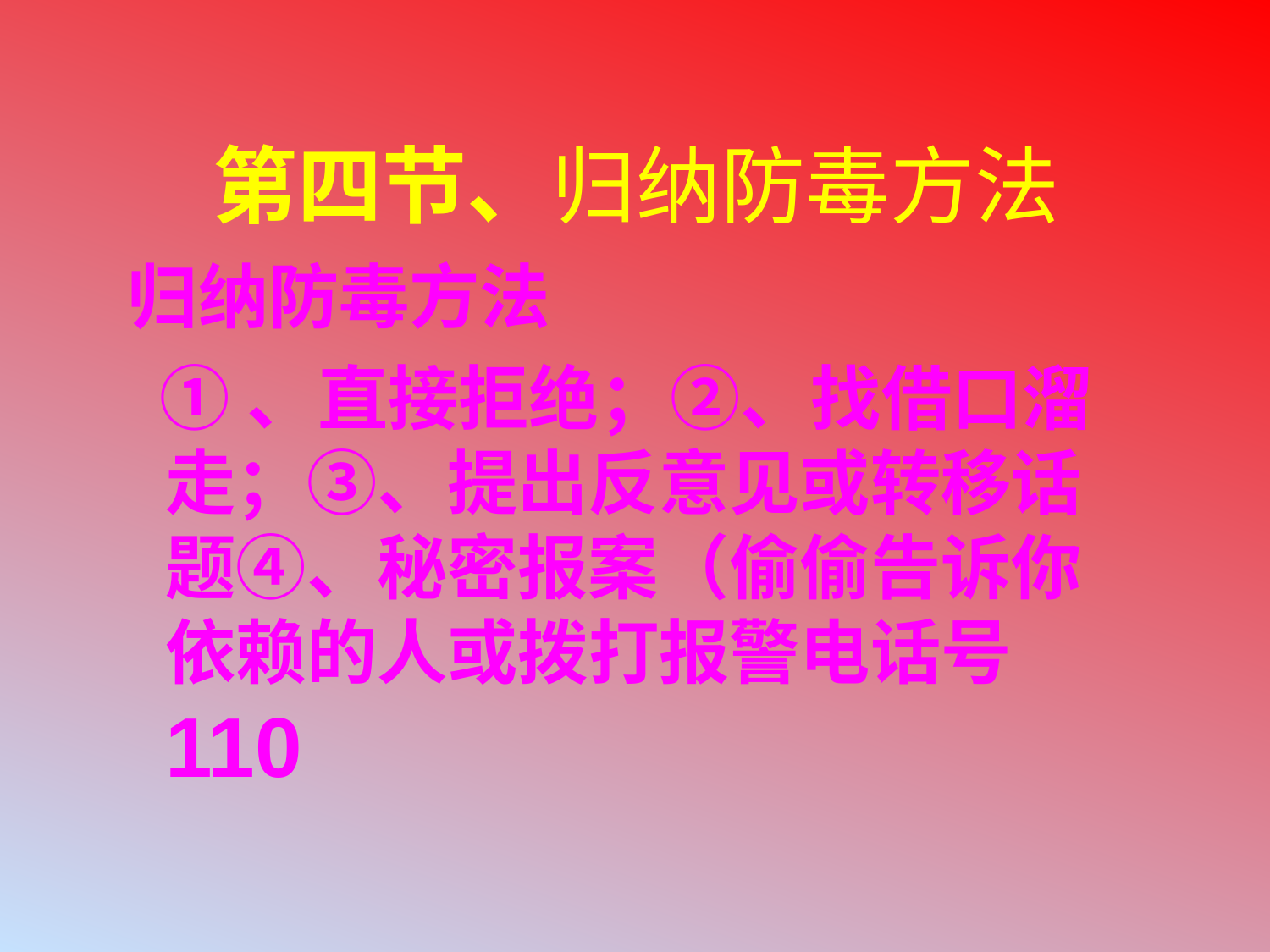

# 第四节、归纳防毒方法
归纳防毒方法
  ①、直接拒绝；②、找借口溜走；③、提出反意见或转移话题④、秘密报案（偷偷告诉你依赖的人或拨打报警电话号110